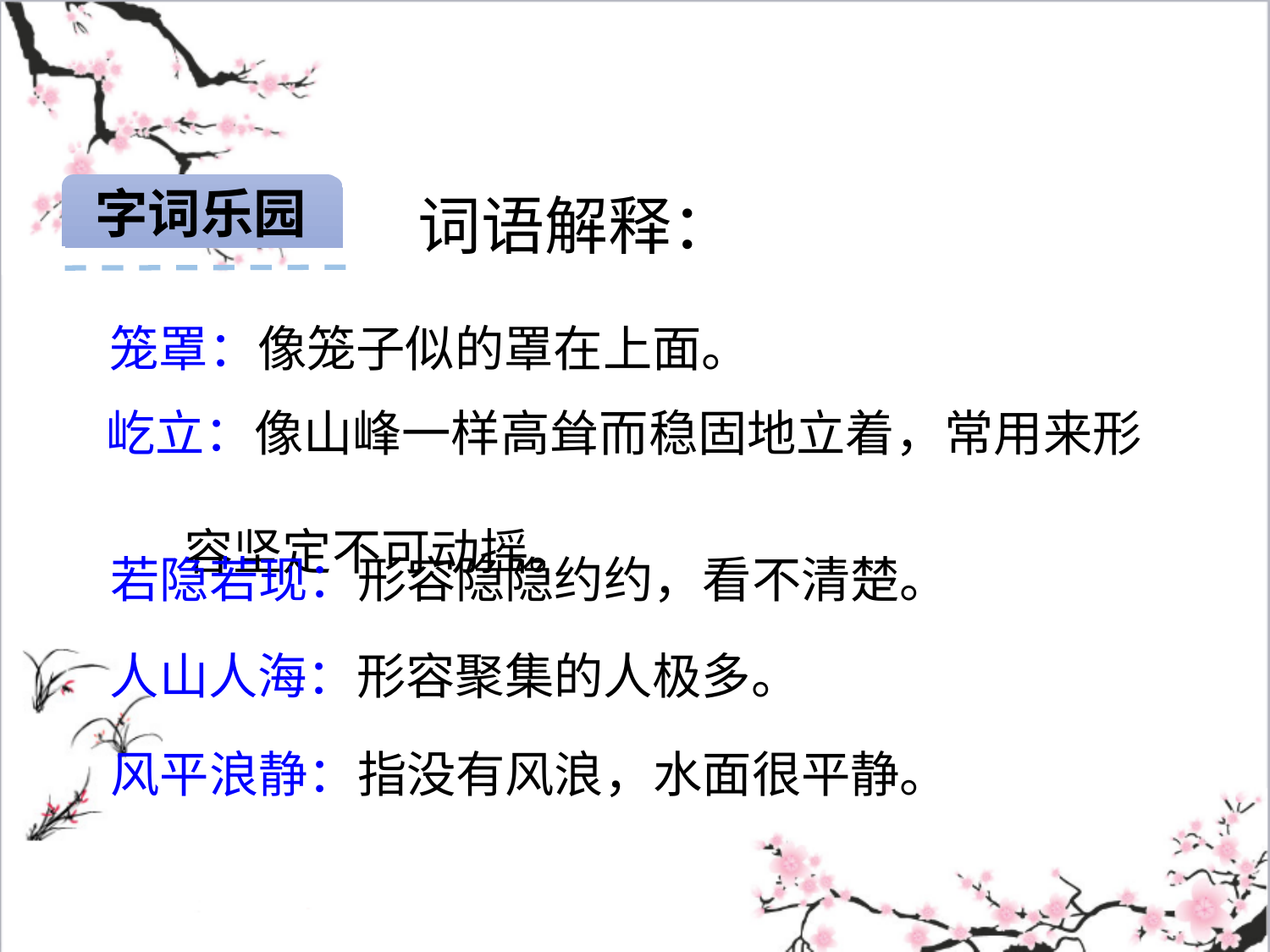

字词乐园

词语解释：
笼罩：像笼子似的罩在上面。
屹立：像山峰一样高耸而稳固地立着，常用来形
      容坚定不可动摇。
若隐若现：形容隐隐约约，看不清楚。
人山人海：形容聚集的人极多。
风平浪静：指没有风浪，水面很平静。